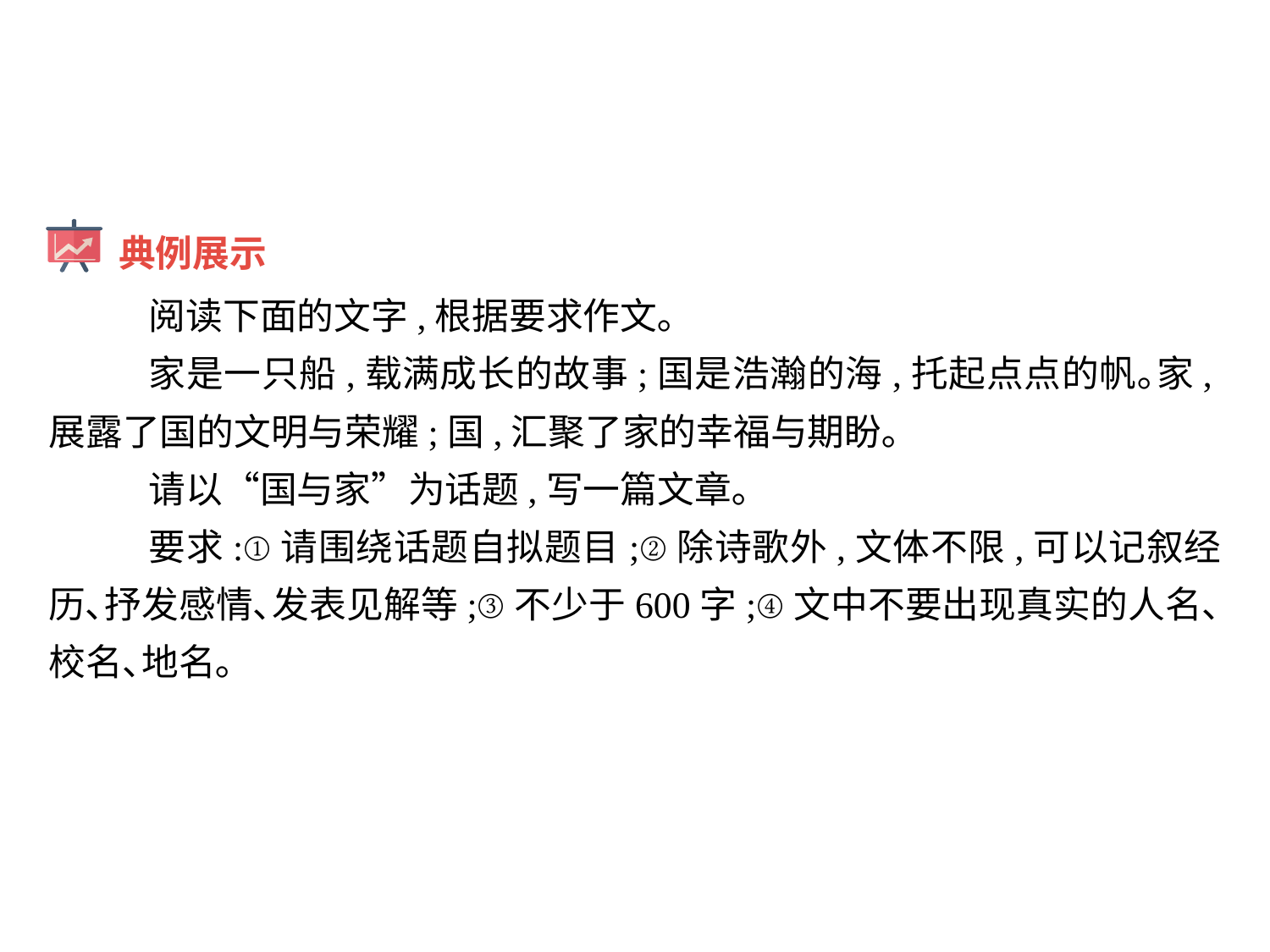

典例展示
阅读下面的文字,根据要求作文｡
家是一只船,载满成长的故事;国是浩瀚的海,托起点点的帆｡家,展露了国的文明与荣耀;国,汇聚了家的幸福与期盼｡
请以“国与家”为话题,写一篇文章｡
要求:①请围绕话题自拟题目;②除诗歌外,文体不限,可以记叙经历､抒发感情､发表见解等;③不少于600字;④文中不要出现真实的人名､校名､地名｡